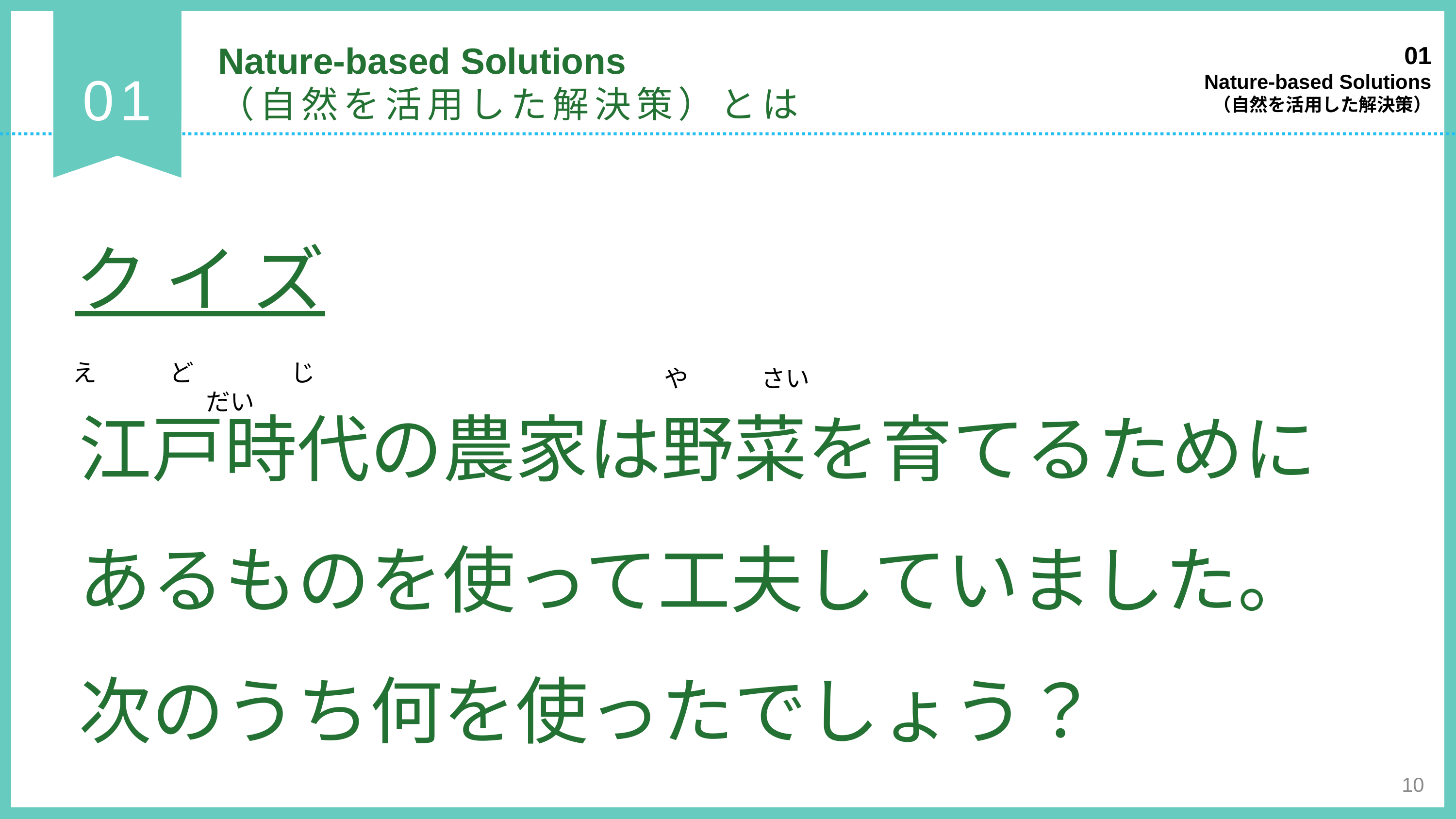

01
Nature-based Solutions
（自然を活用した解決策）
Nature-based Solutions
（自然を活用した解決策）とは
01

クイズ
え　　　ど　　　　じ　　　だい
江戸時代の農家は野菜を育てるために
あるものを使って工夫していました。
次のうち何を使ったでしょう？
や　　　さい
10